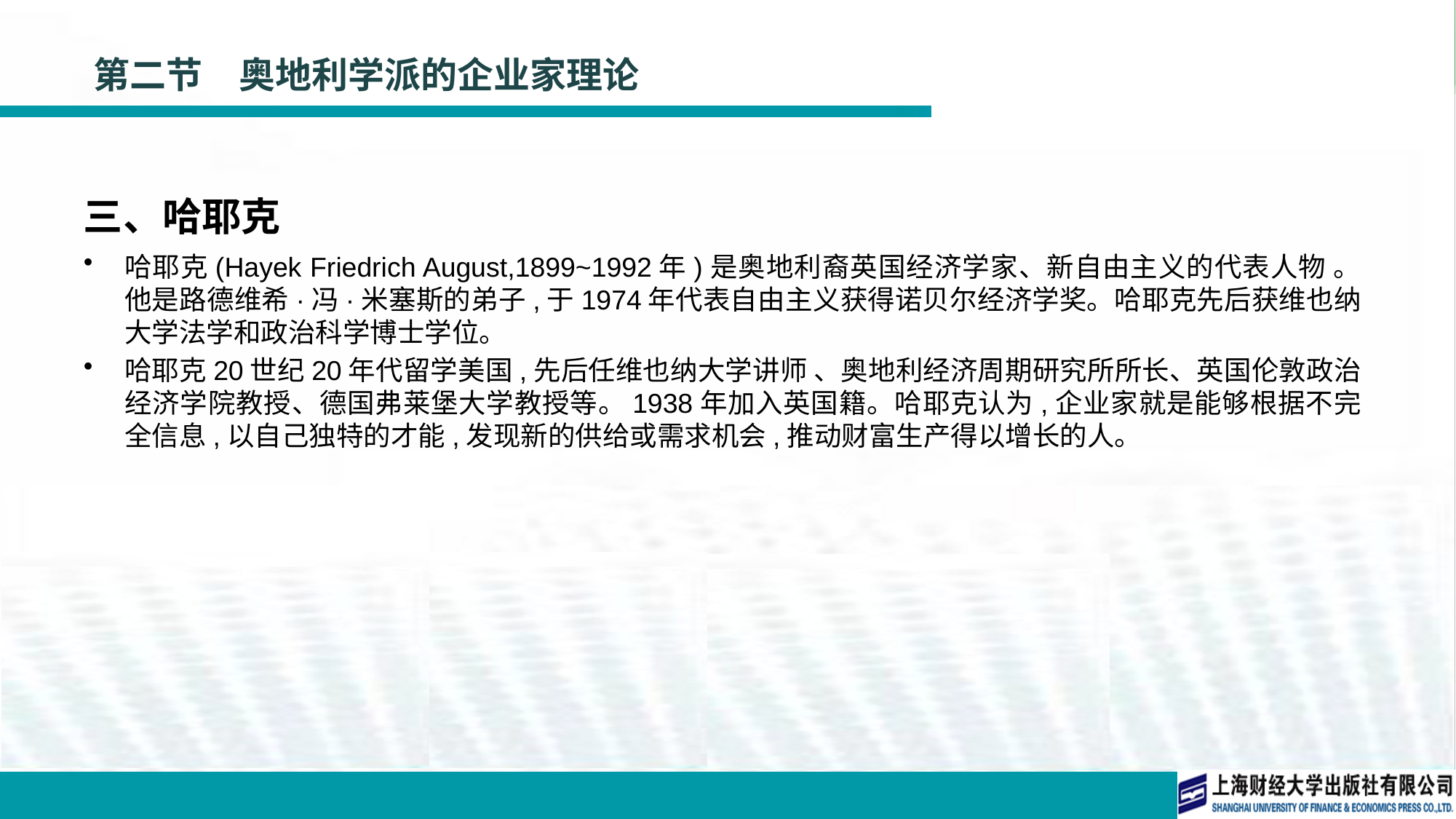

# 第二节　奥地利学派的企业家理论
三、哈耶克
哈耶克(Hayek Friedrich August,1899~1992年)是奥地利裔英国经济学家、新自由主义的代表人物 。他是路德维希·冯·米塞斯的弟子,于1974年代表自由主义获得诺贝尔经济学奖。哈耶克先后获维也纳大学法学和政治科学博士学位。
哈耶克20世纪20年代留学美国,先后任维也纳大学讲师 、奥地利经济周期研究所所长、英国伦敦政治经济学院教授、德国弗莱堡大学教授等。1938年加入英国籍。哈耶克认为,企业家就是能够根据不完全信息,以自己独特的才能,发现新的供给或需求机会,推动财富生产得以增长的人。